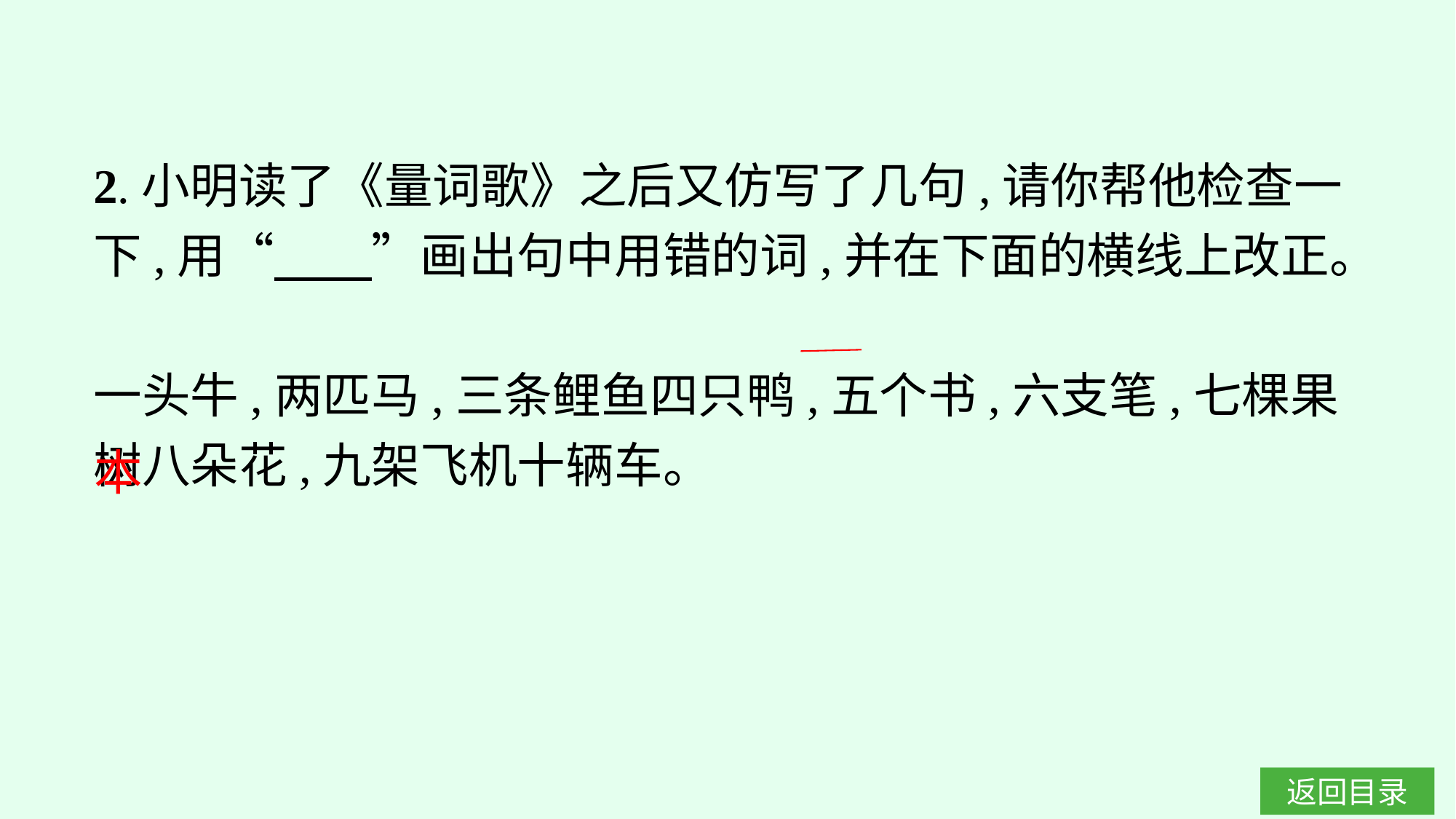

2.小明读了《量词歌》之后又仿写了几句,请你帮他检查一下,用“　　”画出句中用错的词,并在下面的横线上改正。
一头牛,两匹马,三条鲤鱼四只鸭,五个书,六支笔,七棵果树八朵花,九架飞机十辆车。
本